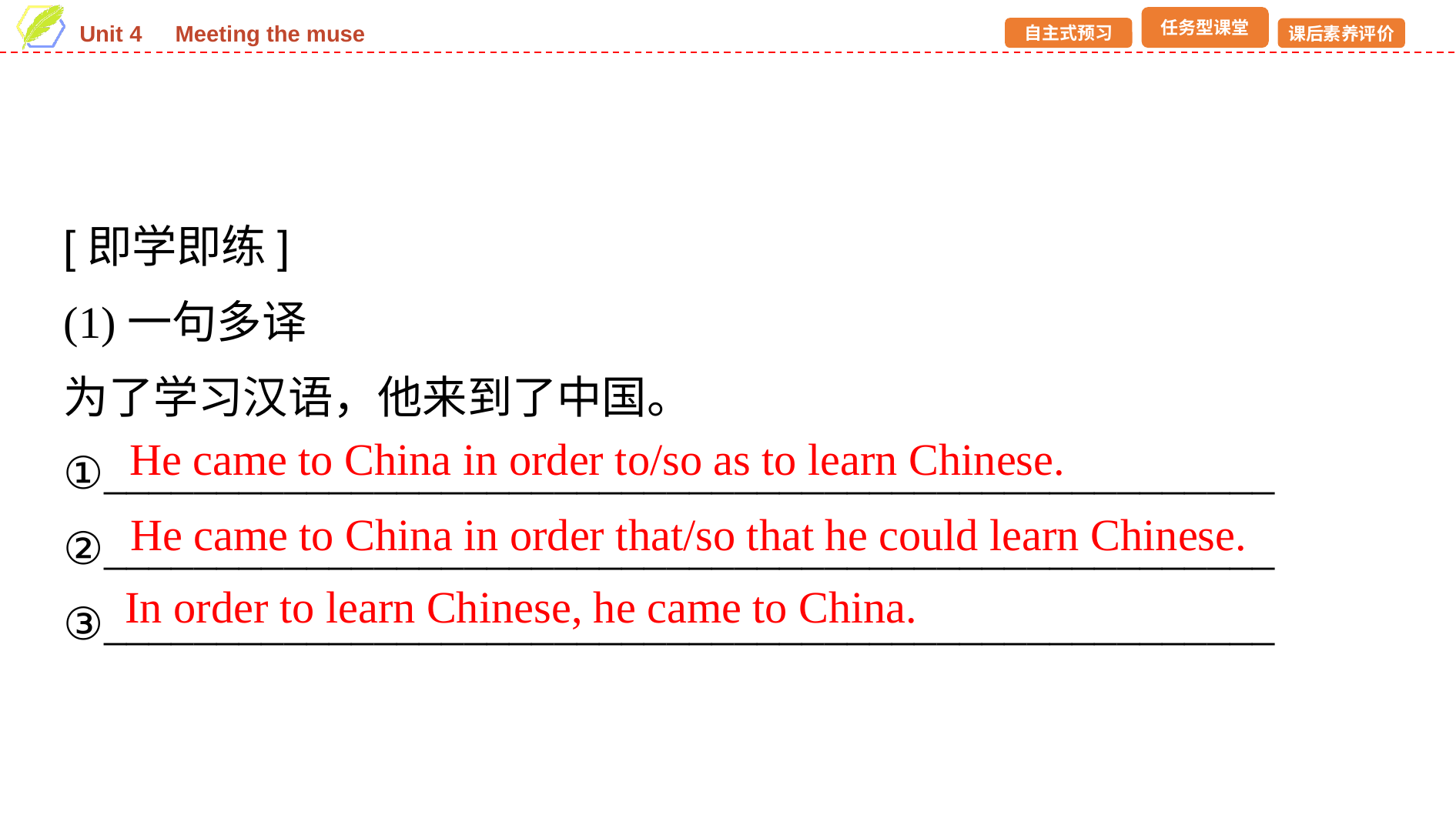

[即学即练]
(1)一句多译
为了学习汉语，他来到了中国。
①____________________________________________________
②____________________________________________________
③____________________________________________________
He came to China in order to/so as to learn Chinese.
He came to China in order that/so that he could learn Chinese.
In order to learn Chinese, he came to China.